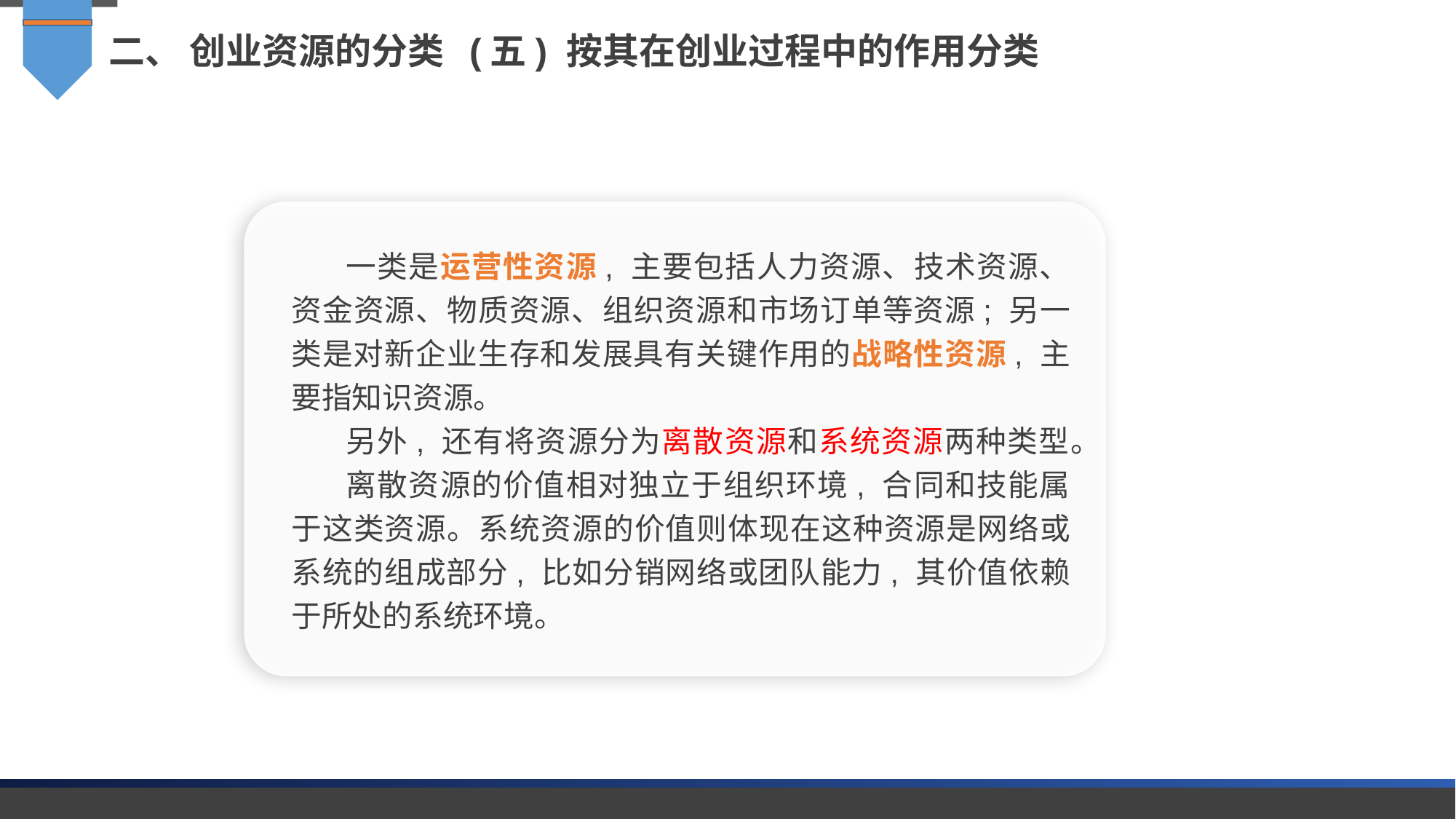

二、 创业资源的分类  (五) 按其在创业过程中的作用分类

一类是运营性资源, 主要包括人力资源、技术资源、资金资源、物质资源、组织资源和市场订单等资源; 另一类是对新企业生存和发展具有关键作用的战略性资源, 主要指知识资源。
另外, 还有将资源分为离散资源和系统资源两种类型。
离散资源的价值相对独立于组织环境, 合同和技能属于这类资源。系统资源的价值则体现在这种资源是网络或系统的组成部分, 比如分销网络或团队能力, 其价值依赖于所处的系统环境。